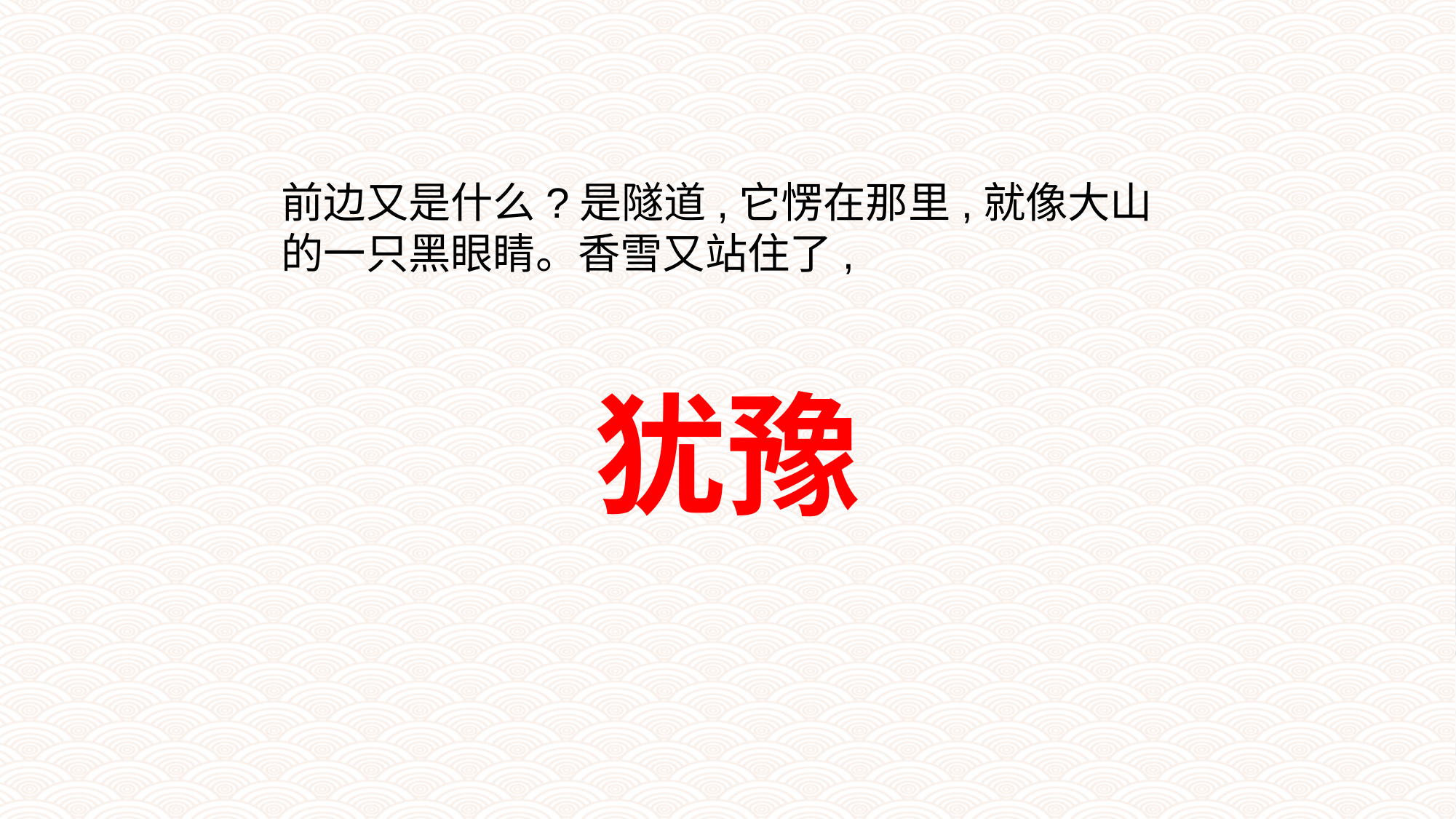

前边又是什么?是隧道,它愣在那里,就像大山的一只黑眼睛。香雪又站住了,
犹豫